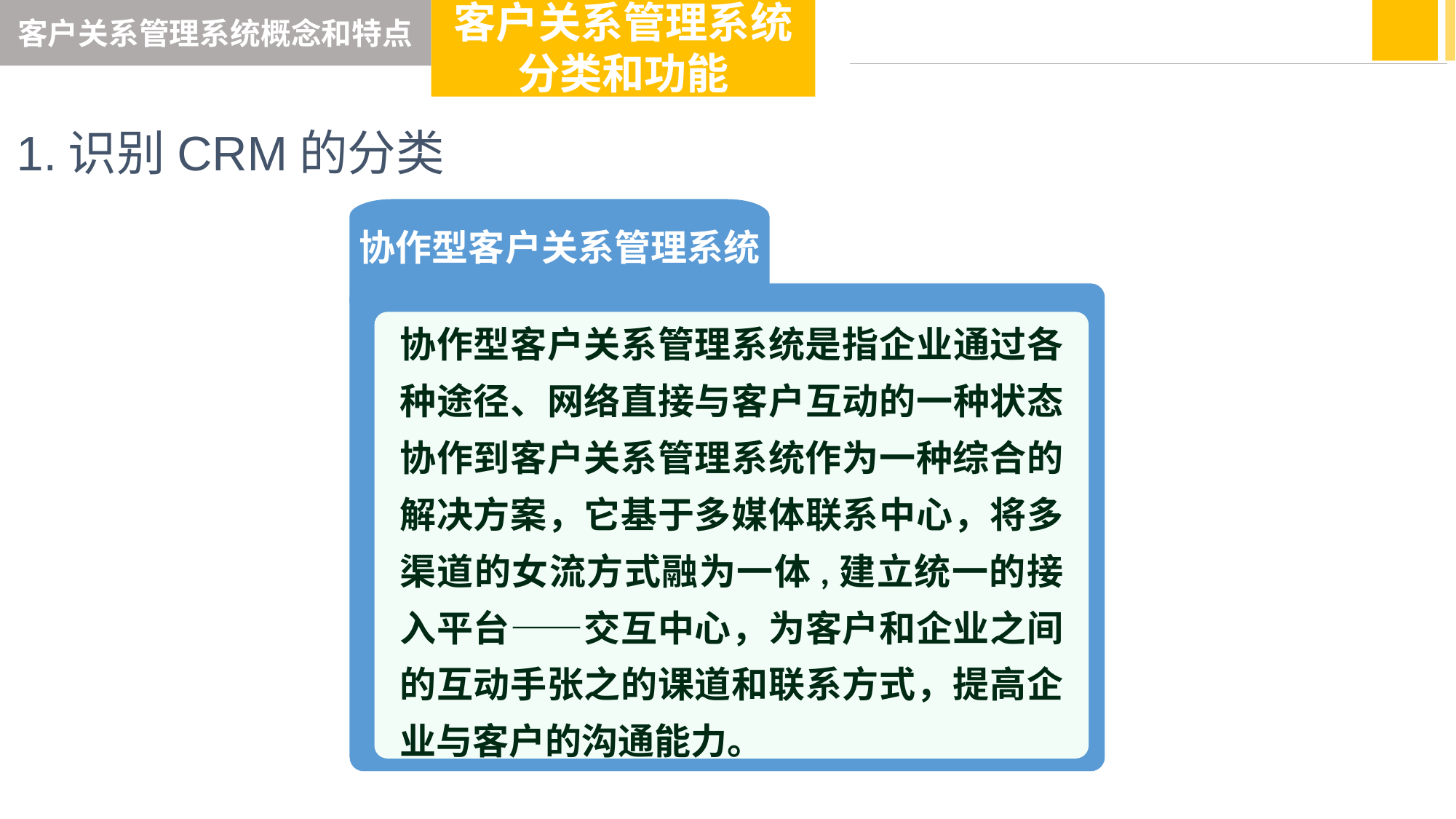

客户关系管理系统概念和特点
客户关系管理系统分类和功能

1.识别CRM的分类
协作型客户关系管理系统

协作型客户关系管理系统是指企业通过各种途径、网络直接与客户互动的一种状态协作到客户关系管理系统作为一种综合的解决方案，它基于多媒体联系中心，将多渠道的女流方式融为一体,建立统一的接入平台——交互中心，为客户和企业之间的互动手张之的课道和联系方式，提高企业与客户的沟通能力。